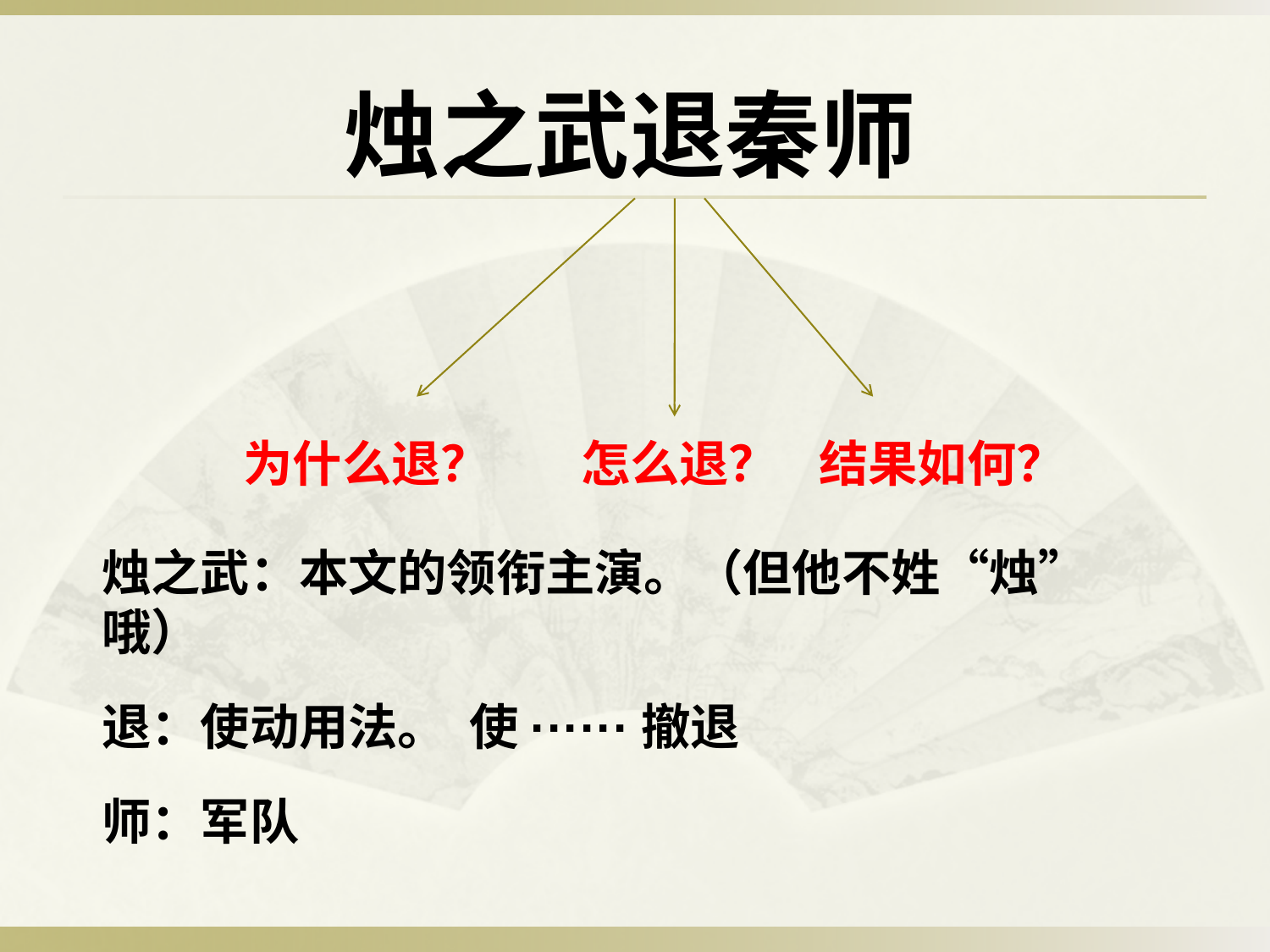

烛之武退秦师
为什么退？
怎么退？
结果如何？
烛之武：本文的领衔主演。（但他不姓“烛”哦）

退：使动用法。  使······撤退

师：军队